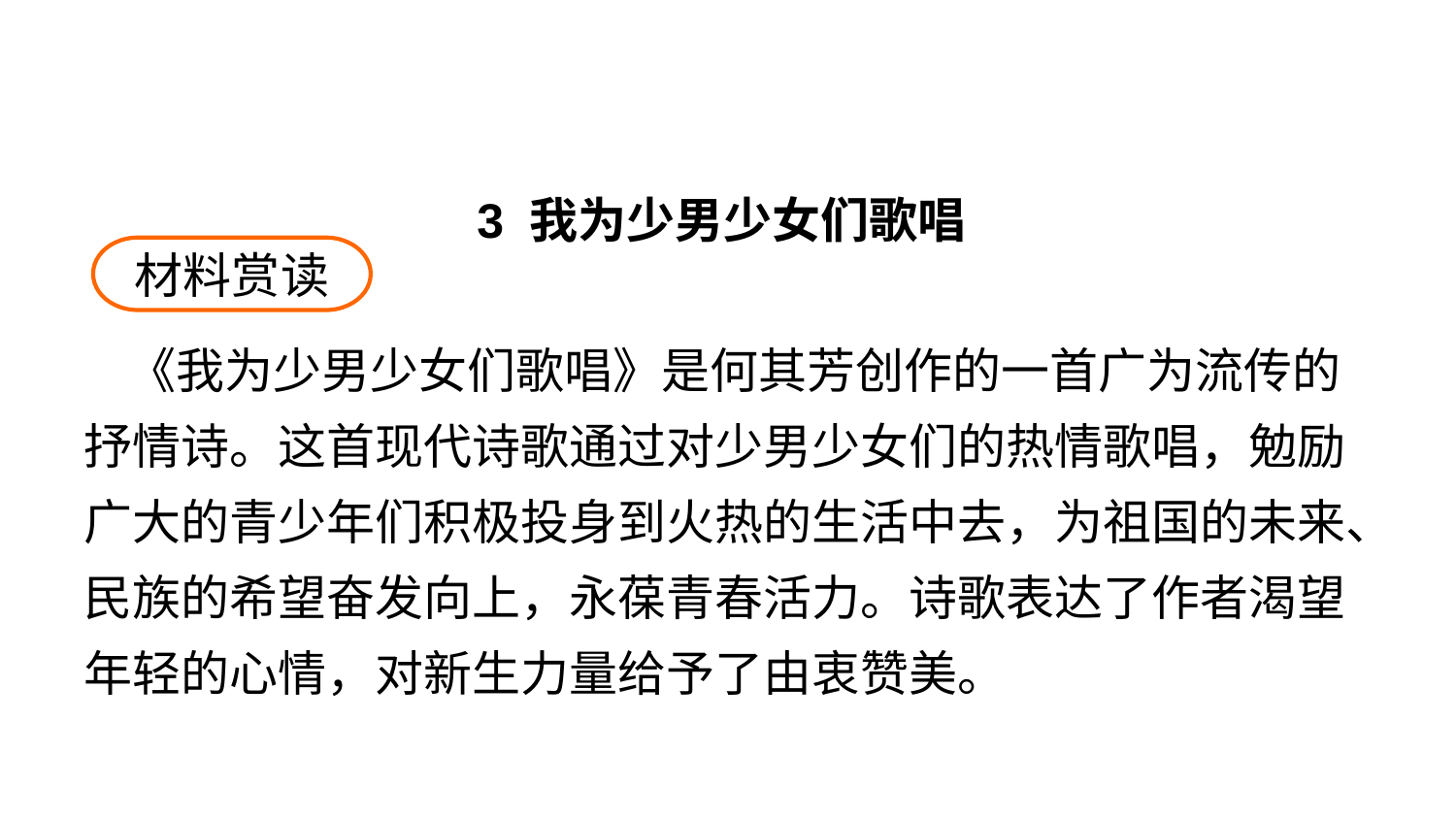

3 我为少男少女们歌唱

   《我为少男少女们歌唱》是何其芳创作的一首广为流传的抒情诗。这首现代诗歌通过对少男少女们的热情歌唱，勉励广大的青少年们积极投身到火热的生活中去，为祖国的未来、民族的希望奋发向上，永葆青春活力。诗歌表达了作者渴望年轻的心情，对新生力量给予了由衷赞美。
材料赏读